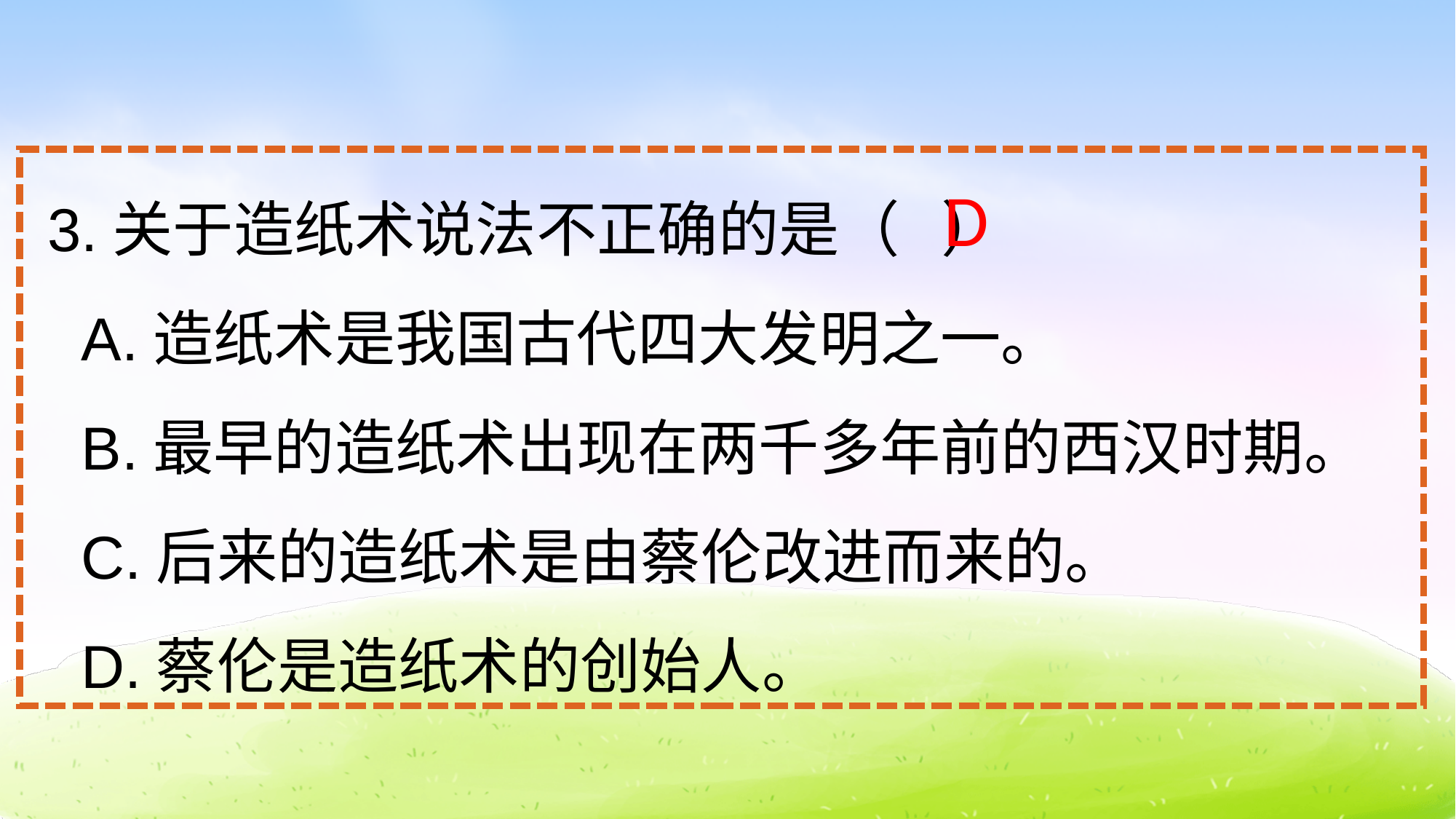

3.关于造纸术说法不正确的是（   ）
   A.造纸术是我国古代四大发明之一。
   B.最早的造纸术出现在两千多年前的西汉时期。
   C.后来的造纸术是由蔡伦改进而来的。
   D.蔡伦是造纸术的创始人。
D